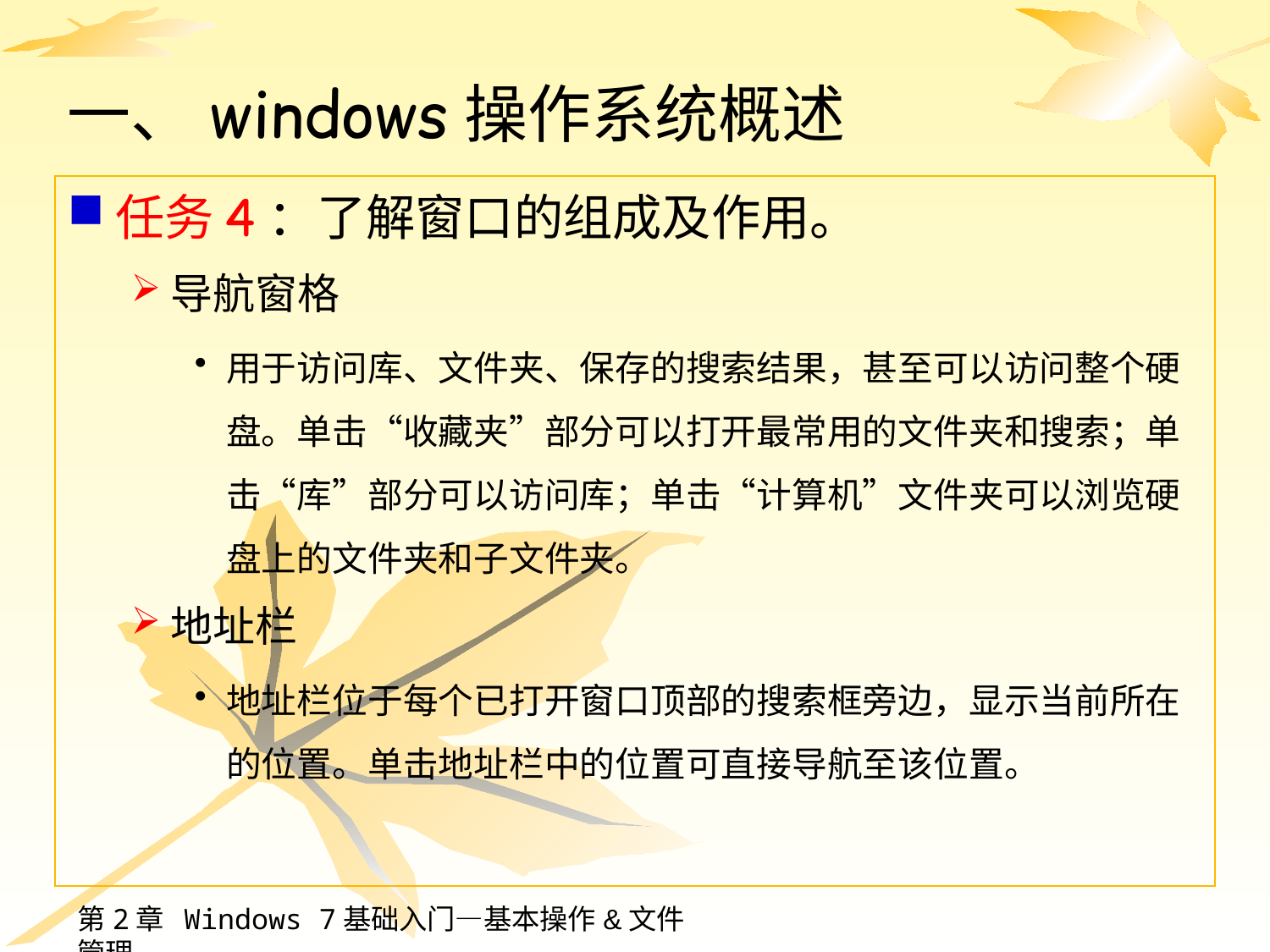

# 一、windows操作系统概述
任务4：了解窗口的组成及作用。
导航窗格
用于访问库、文件夹、保存的搜索结果，甚至可以访问整个硬盘。单击“收藏夹”部分可以打开最常用的文件夹和搜索；单击“库”部分可以访问库；单击“计算机”文件夹可以浏览硬盘上的文件夹和子文件夹。
地址栏
地址栏位于每个已打开窗口顶部的搜索框旁边，显示当前所在的位置。单击地址栏中的位置可直接导航至该位置。